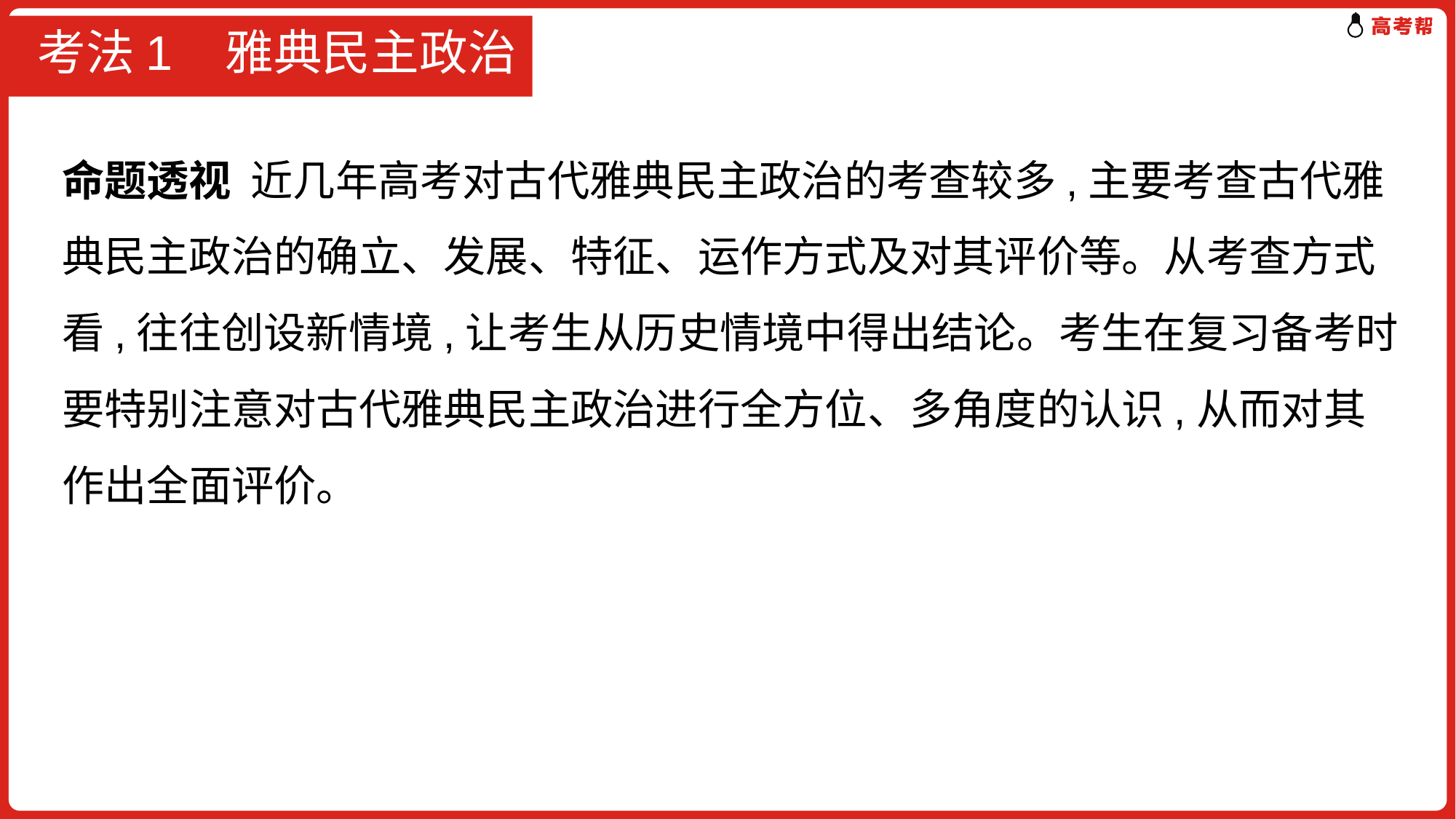

# 考法1   雅典民主政治
命题透视  近几年高考对古代雅典民主政治的考查较多,主要考查古代雅典民主政治的确立、发展、特征、运作方式及对其评价等。从考查方式看,往往创设新情境,让考生从历史情境中得出结论。考生在复习备考时要特别注意对古代雅典民主政治进行全方位、多角度的认识,从而对其作出全面评价。